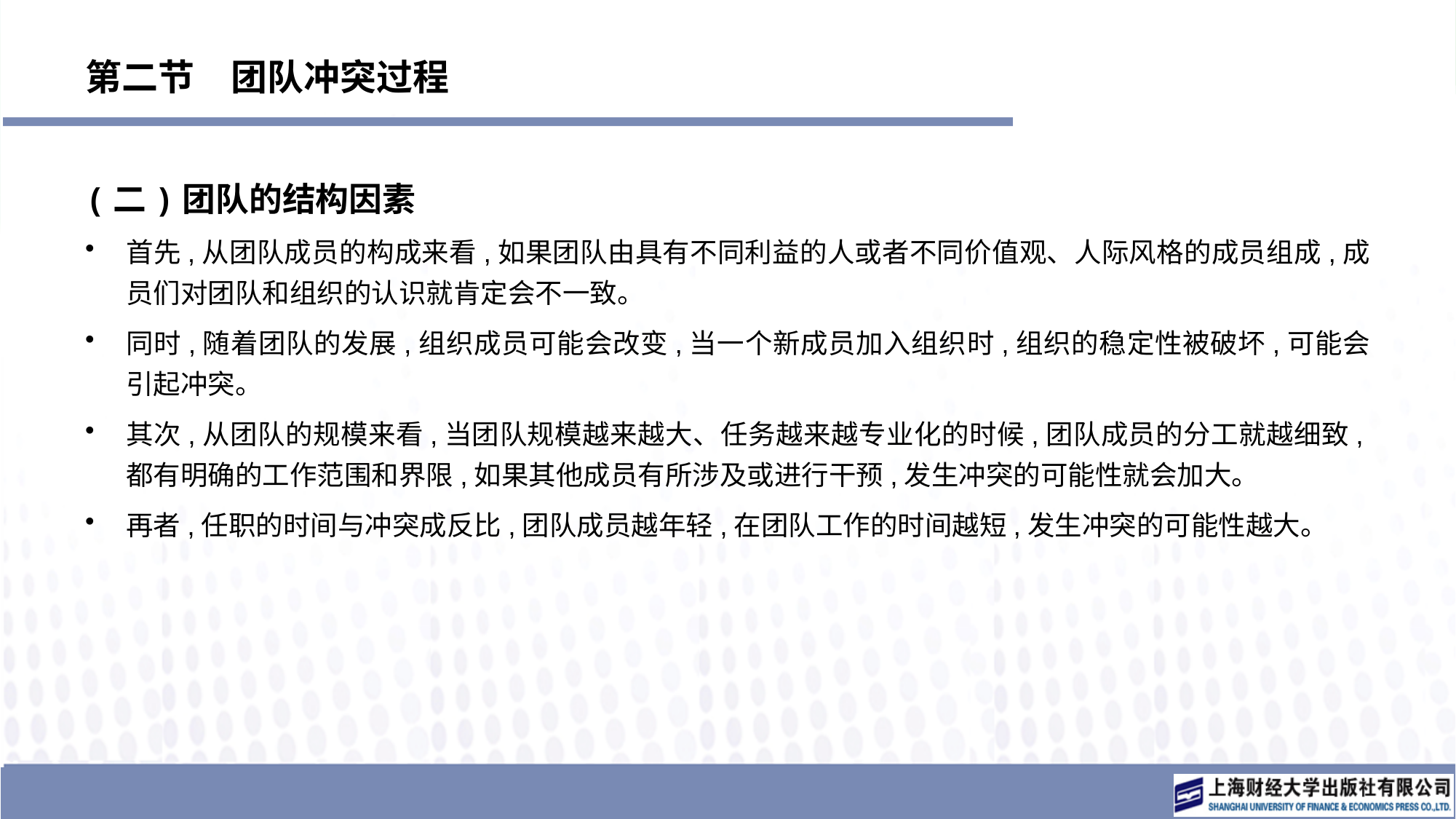

# 第二节　团队冲突过程
(二)团队的结构因素
首先,从团队成员的构成来看,如果团队由具有不同利益的人或者不同价值观、人际风格的成员组成,成员们对团队和组织的认识就肯定会不一致。
同时,随着团队的发展,组织成员可能会改变,当一个新成员加入组织时,组织的稳定性被破坏,可能会引起冲突。
其次,从团队的规模来看,当团队规模越来越大、任务越来越专业化的时候,团队成员的分工就越细致,都有明确的工作范围和界限,如果其他成员有所涉及或进行干预,发生冲突的可能性就会加大。
再者,任职的时间与冲突成反比,团队成员越年轻,在团队工作的时间越短,发生冲突的可能性越大。